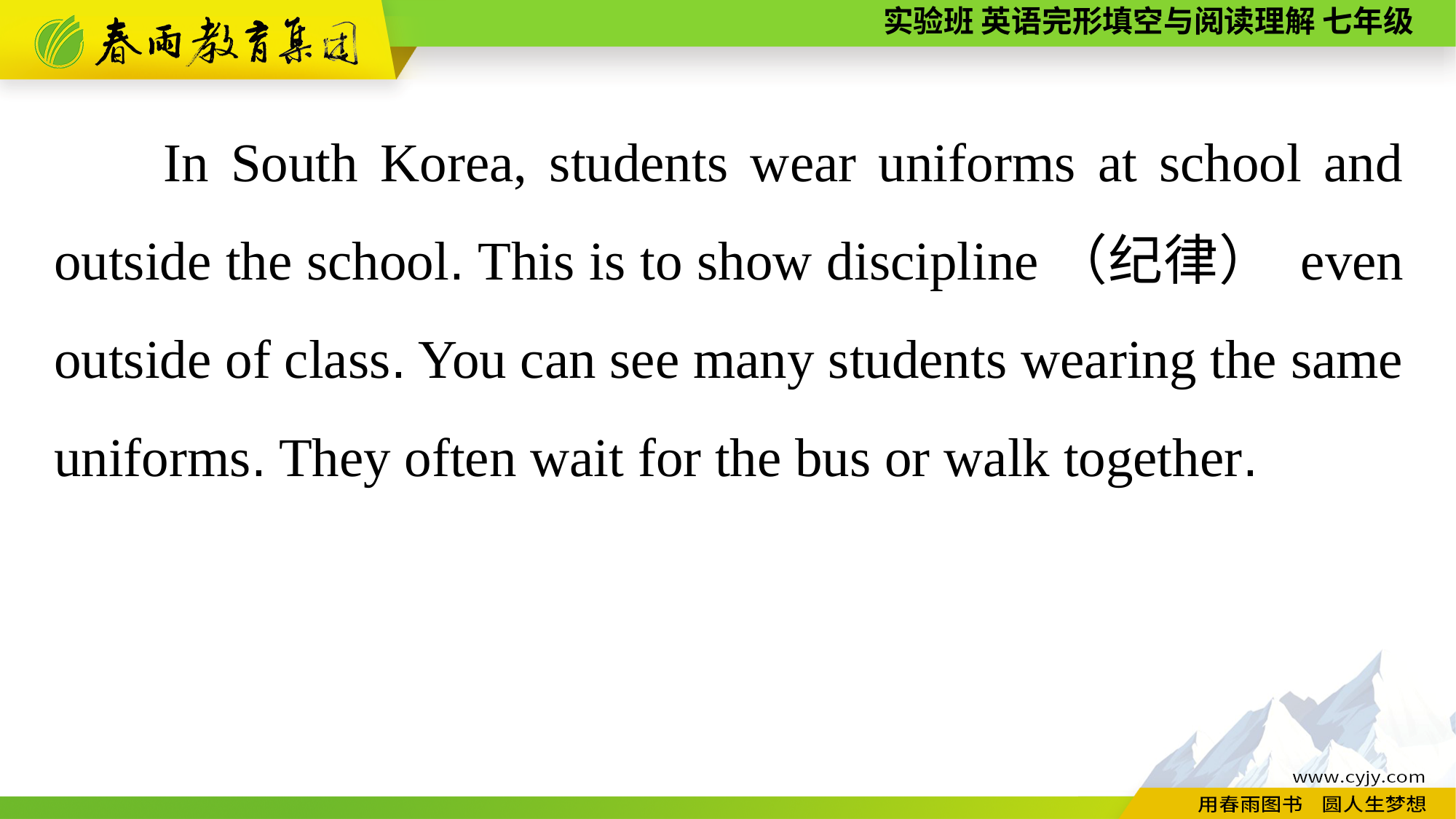

In South Korea, students wear uniforms at school and outside the school. This is to show discipline（纪律） even outside of class. You can see many students wearing the same uniforms. They often wait for the bus or walk together.